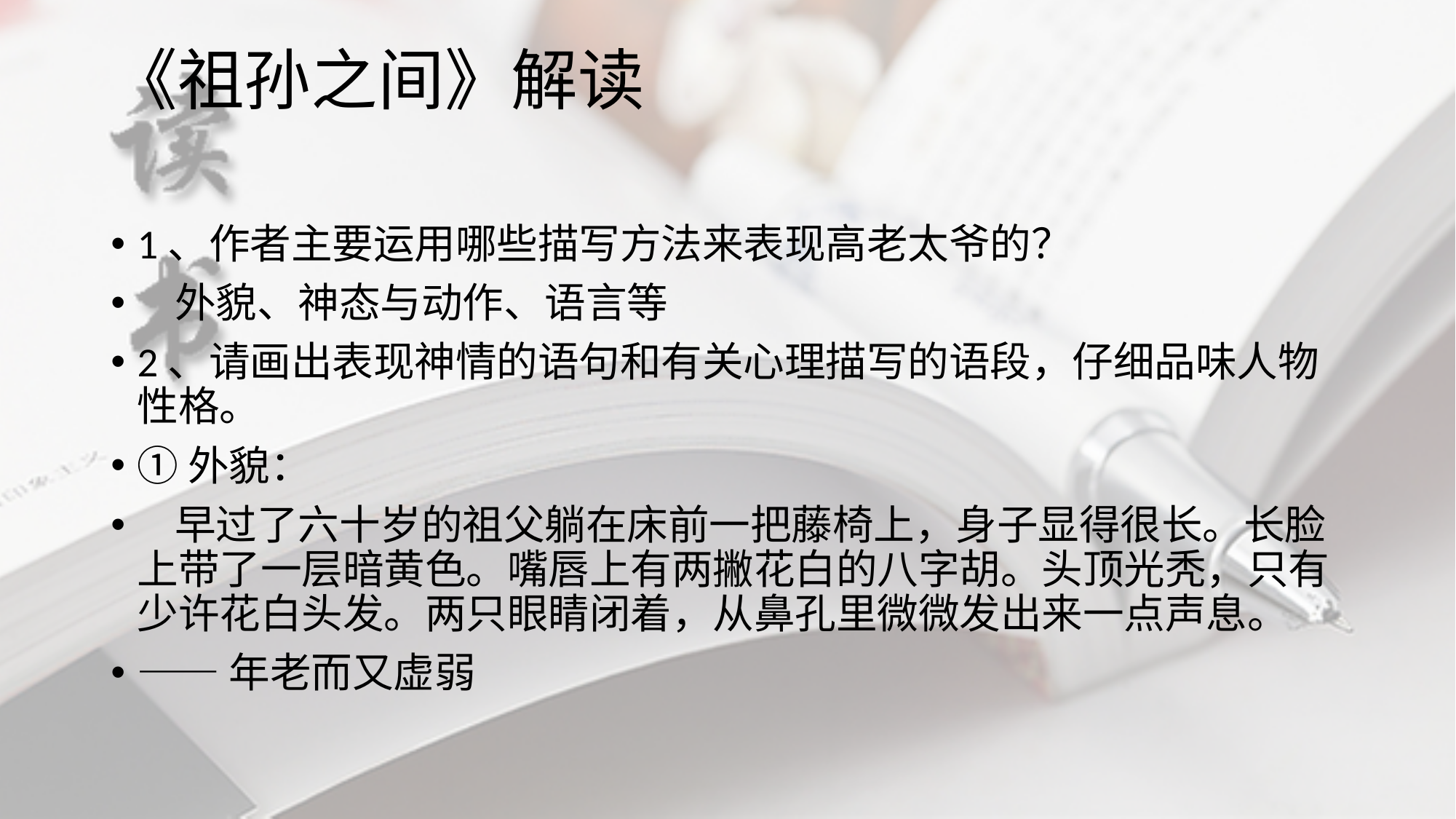

# 《祖孙之间》解读
1、作者主要运用哪些描写方法来表现高老太爷的？
   外貌、神态与动作、语言等
2、请画出表现神情的语句和有关心理描写的语段，仔细品味人物性格。
①外貌：
   早过了六十岁的祖父躺在床前一把藤椅上，身子显得很长。长脸上带了一层暗黄色。嘴唇上有两撇花白的八字胡。头顶光秃，只有少许花白头发。两只眼睛闭着，从鼻孔里微微发出来一点声息。
——年老而又虚弱